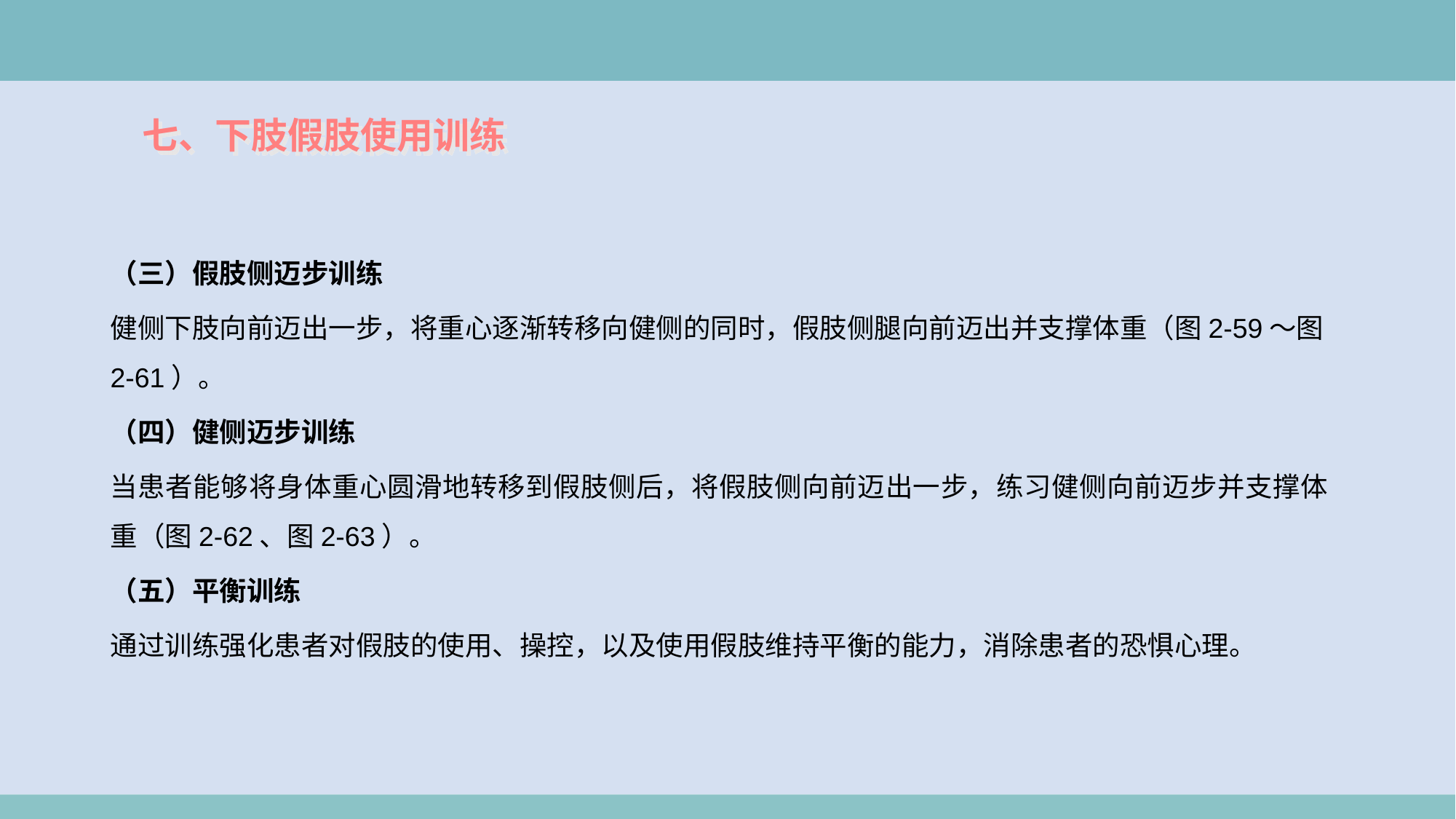

七、下肢假肢使用训练
（三）假肢侧迈步训练
健侧下肢向前迈出一步，将重心逐渐转移向健侧的同时，假肢侧腿向前迈出并支撑体重（图2-59～图2-61）。
（四）健侧迈步训练
当患者能够将身体重心圆滑地转移到假肢侧后，将假肢侧向前迈出一步，练习健侧向前迈步并支撑体重（图2-62、图2-63）。
（五）平衡训练
通过训练强化患者对假肢的使用、操控，以及使用假肢维持平衡的能力，消除患者的恐惧心理。